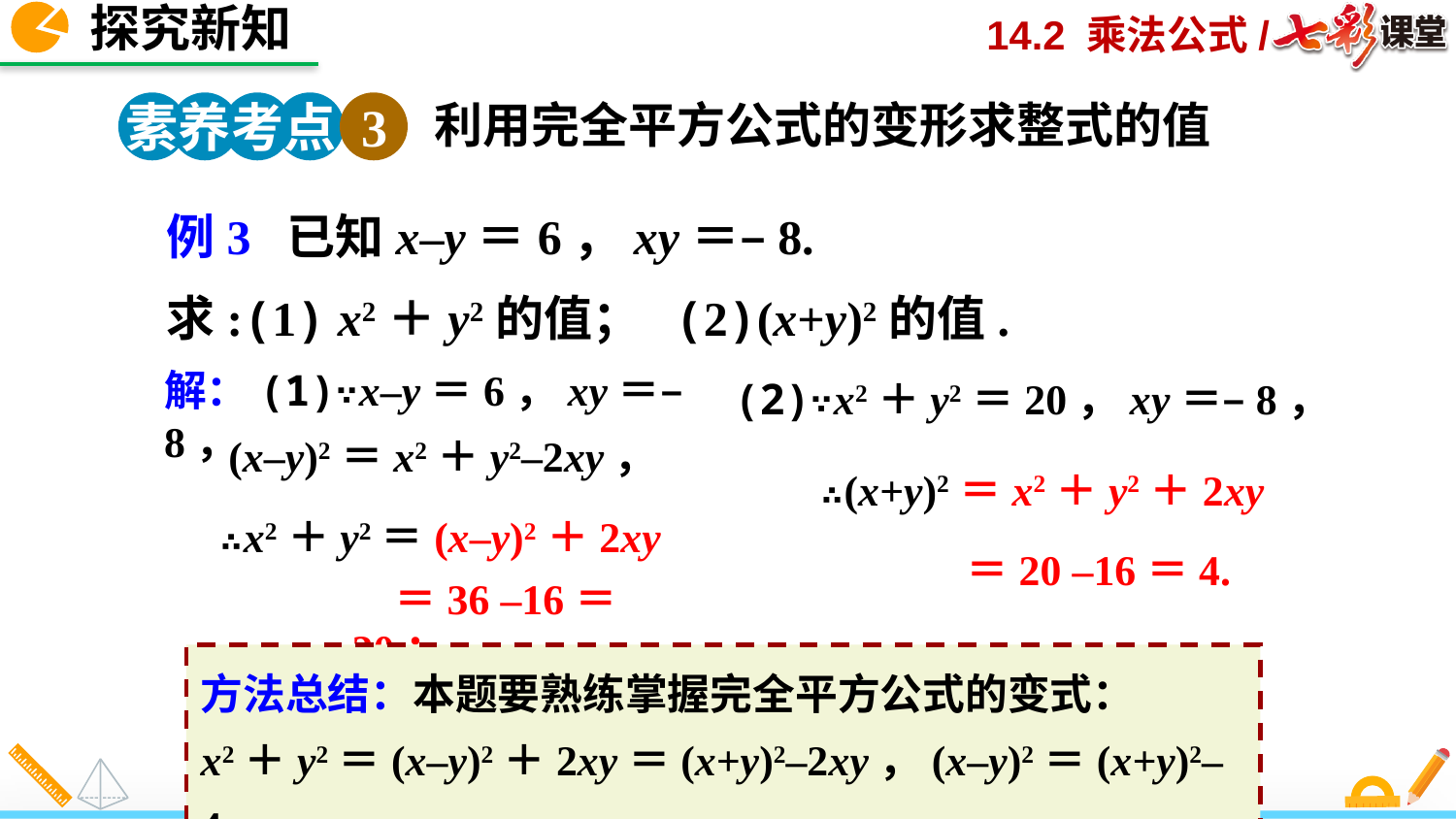

探究新知

素养考点 3

利用完全平方公式的变形求整式的值
例3  已知x–y＝6，xy＝–8.
求:(1) x2＋y2的值；  (2)(x+y)2的值.
解：(1)∵x–y＝6，xy＝–8，
(2)∵x2＋y2＝20，xy＝–8，
(x–y)2＝x2＋y2–2xy，
∴(x+y)2＝x2＋y2＋2xy
∴x2＋y2＝(x–y)2＋2xy
＝20 –16＝4.
＝36 –16＝20；
方法总结：本题要熟练掌握完全平方公式的变式：
x2＋y2＝(x–y)2＋2xy＝(x+y)2–2xy，(x–y)2＝(x+y)2–4xy.